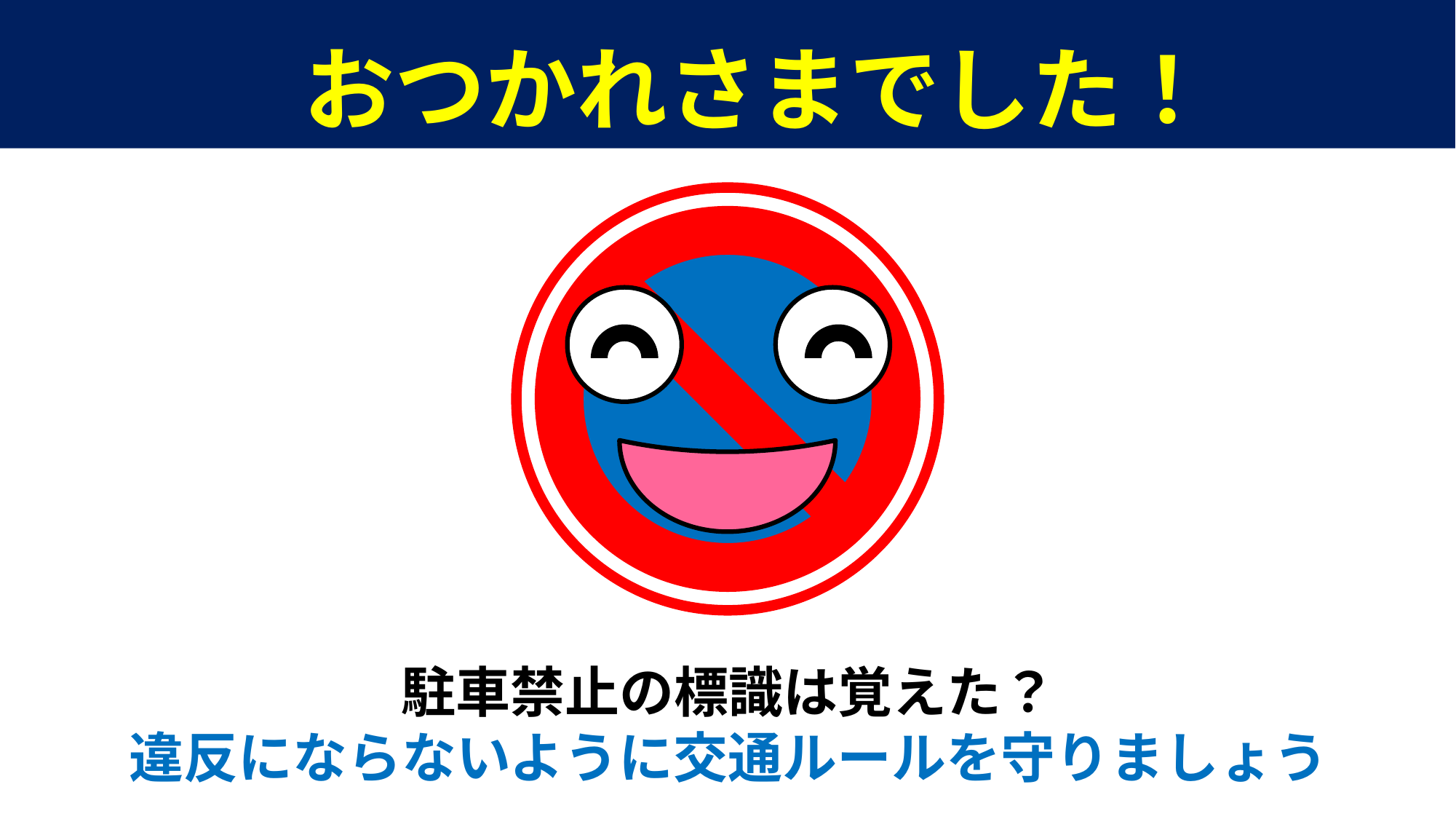

おつかれさまでした！

駐車禁止の標識は覚えた？
違反にならないように交通ルールを守りましょう